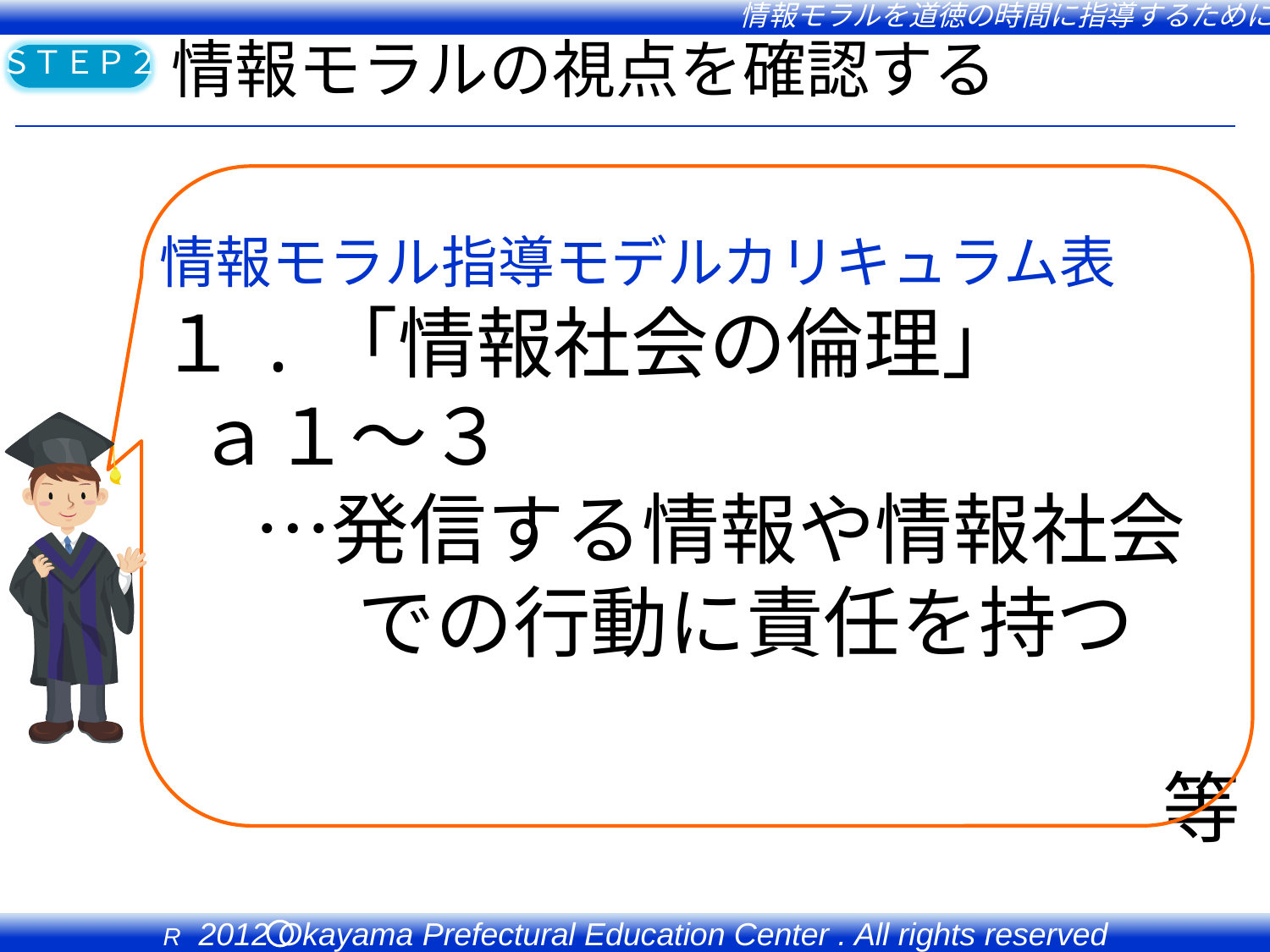

情報モラルの視点を確認する

情報モラル指導モデルカリキュラム表
１.「情報社会の倫理」
 ａ１～３
　 …発信する情報や情報社会での行動に責任を持つ
等